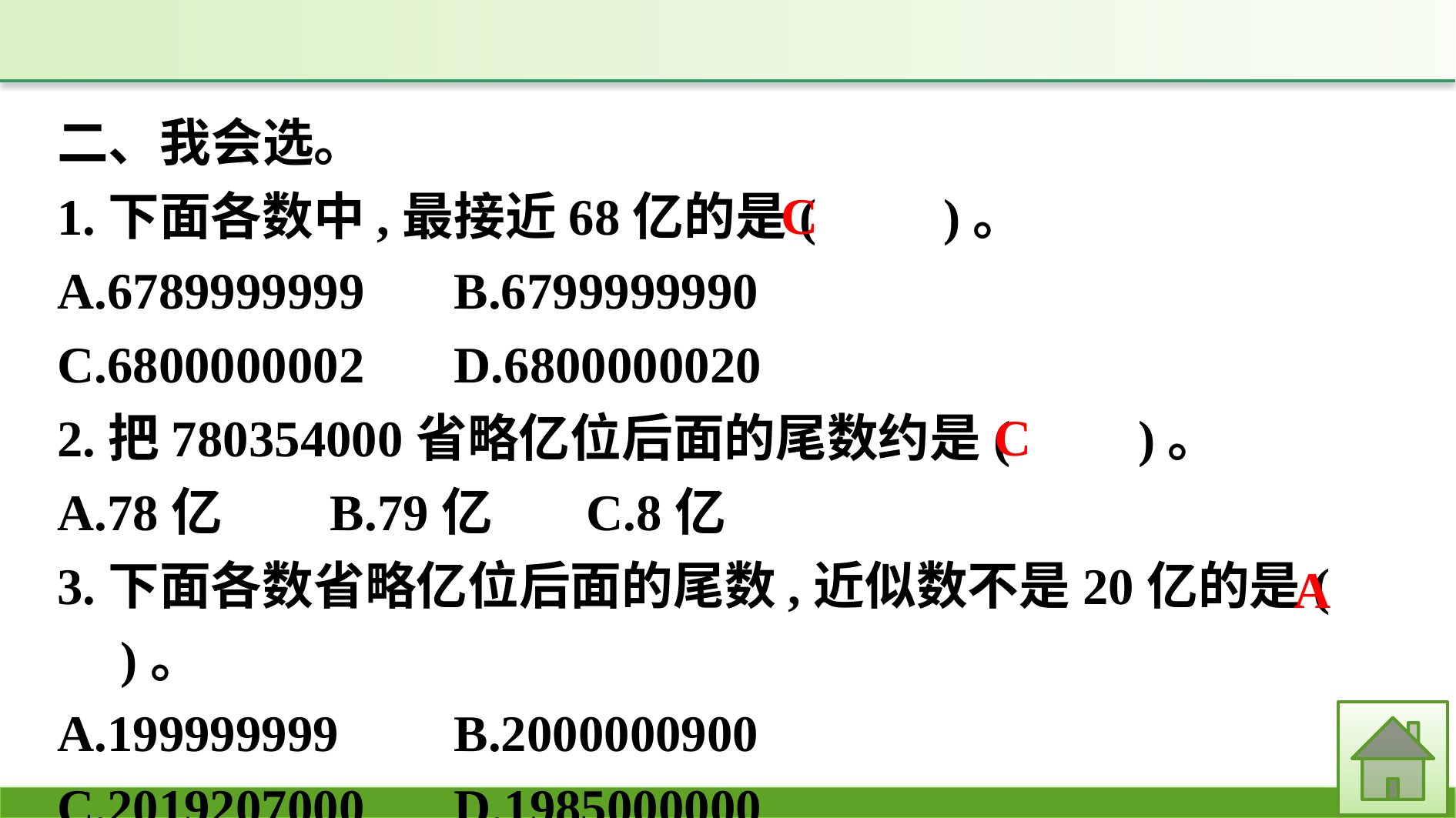

二、我会选。
1.下面各数中,最接近68亿的是(　　)。
A.6789999999	B.6799999990
C.6800000002	D.6800000020
2.把780354000省略亿位后面的尾数约是(　　)。
A.78亿	B.79亿	C.8亿
3.下面各数省略亿位后面的尾数,近似数不是20亿的是(　　)。
A.199999999	B.2000000900
C.2019207000	D.1985000000
C
C
A